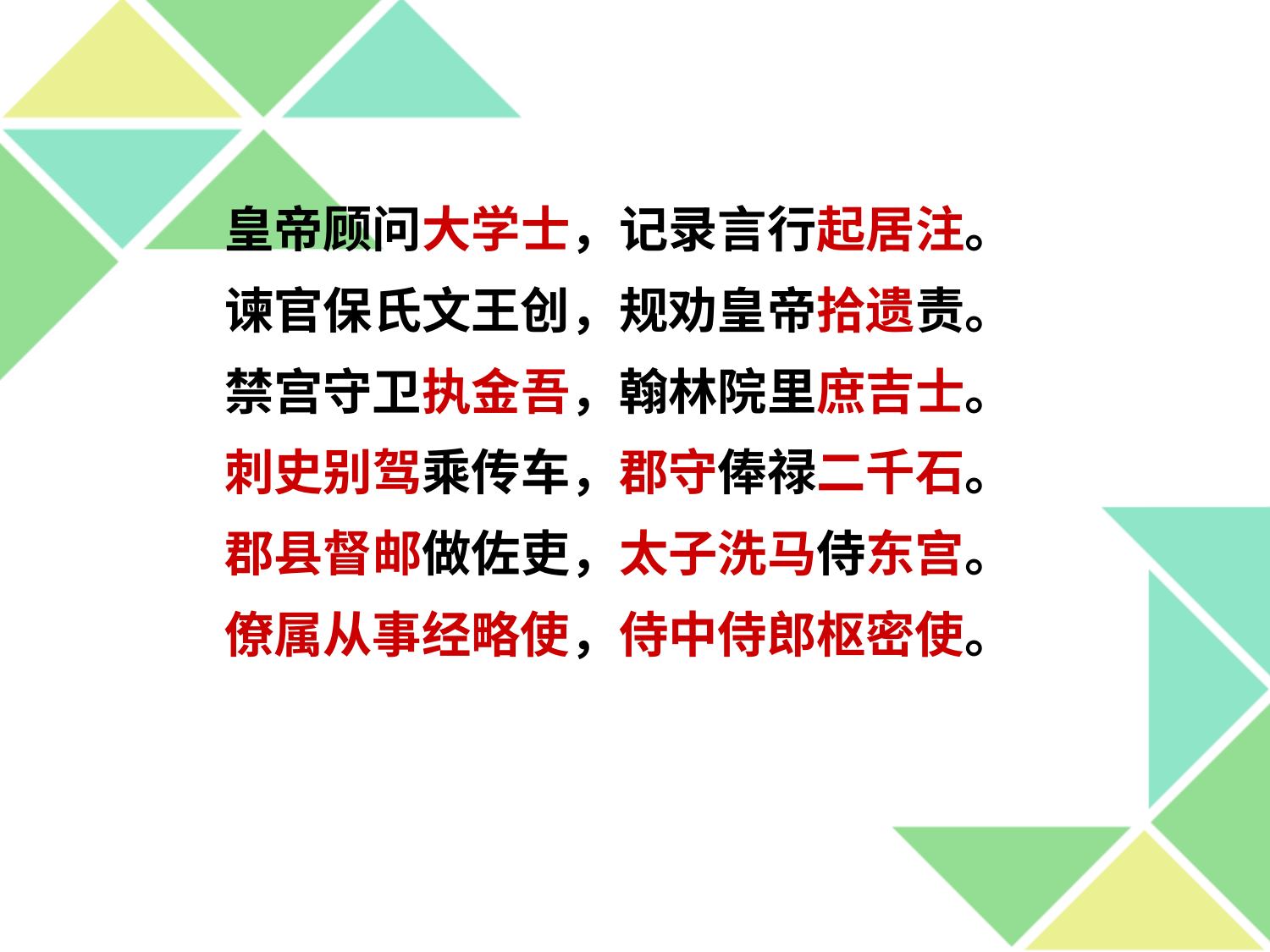

皇帝顾问大学士，记录言行起居注。
谏官保氏文王创，规劝皇帝拾遗责。
禁宫守卫执金吾，翰林院里庶吉士。
刺史别驾乘传车，郡守俸禄二千石。
郡县督邮做佐吏，太子洗马侍东宫。
僚属从事经略使，侍中侍郎枢密使。